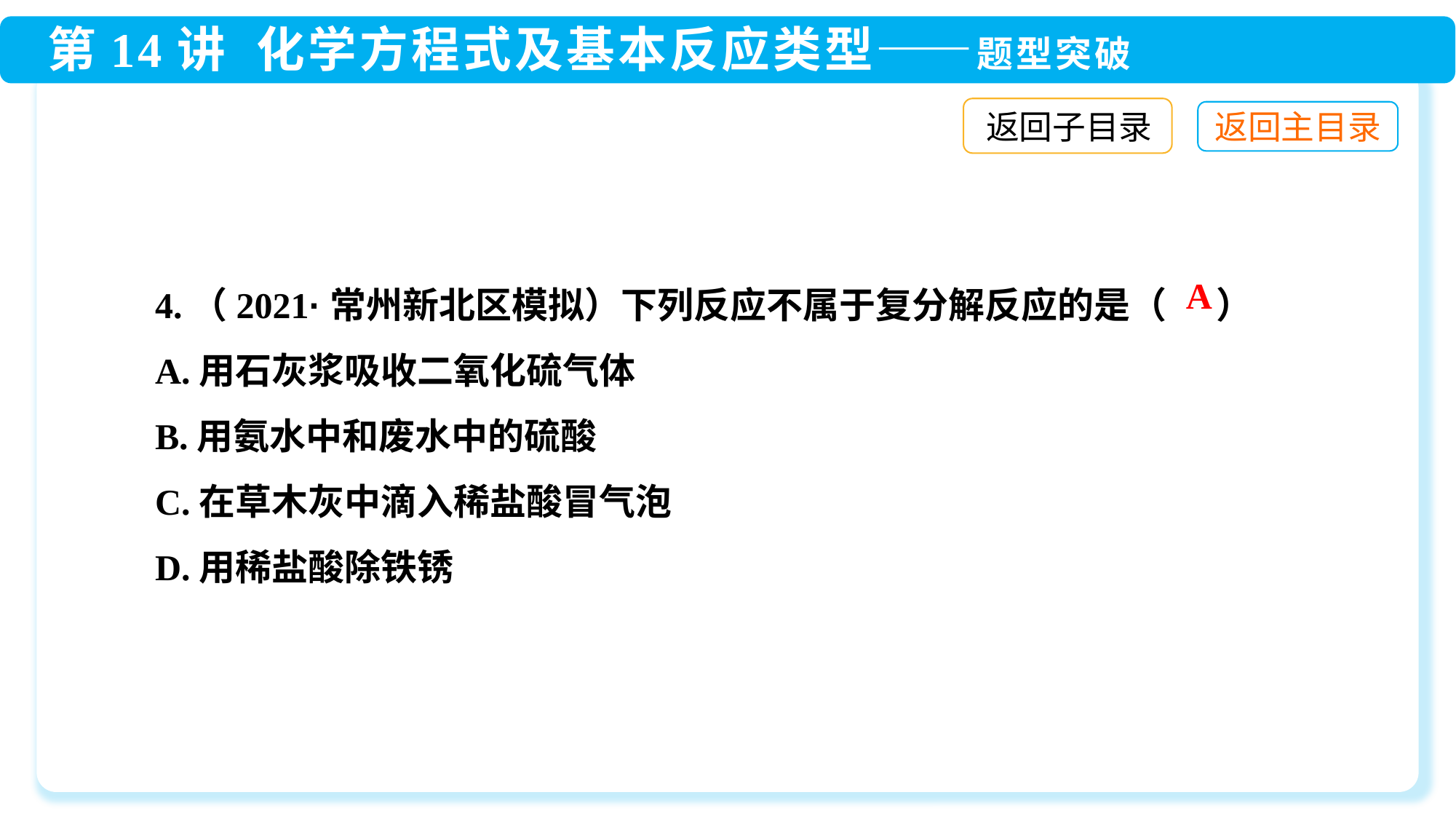

返回子目录
4.（2021·常州新北区模拟）下列反应不属于复分解反应的是（      ）
A.用石灰浆吸收二氧化硫气体
B.用氨水中和废水中的硫酸
C.在草木灰中滴入稀盐酸冒气泡
D.用稀盐酸除铁锈
A